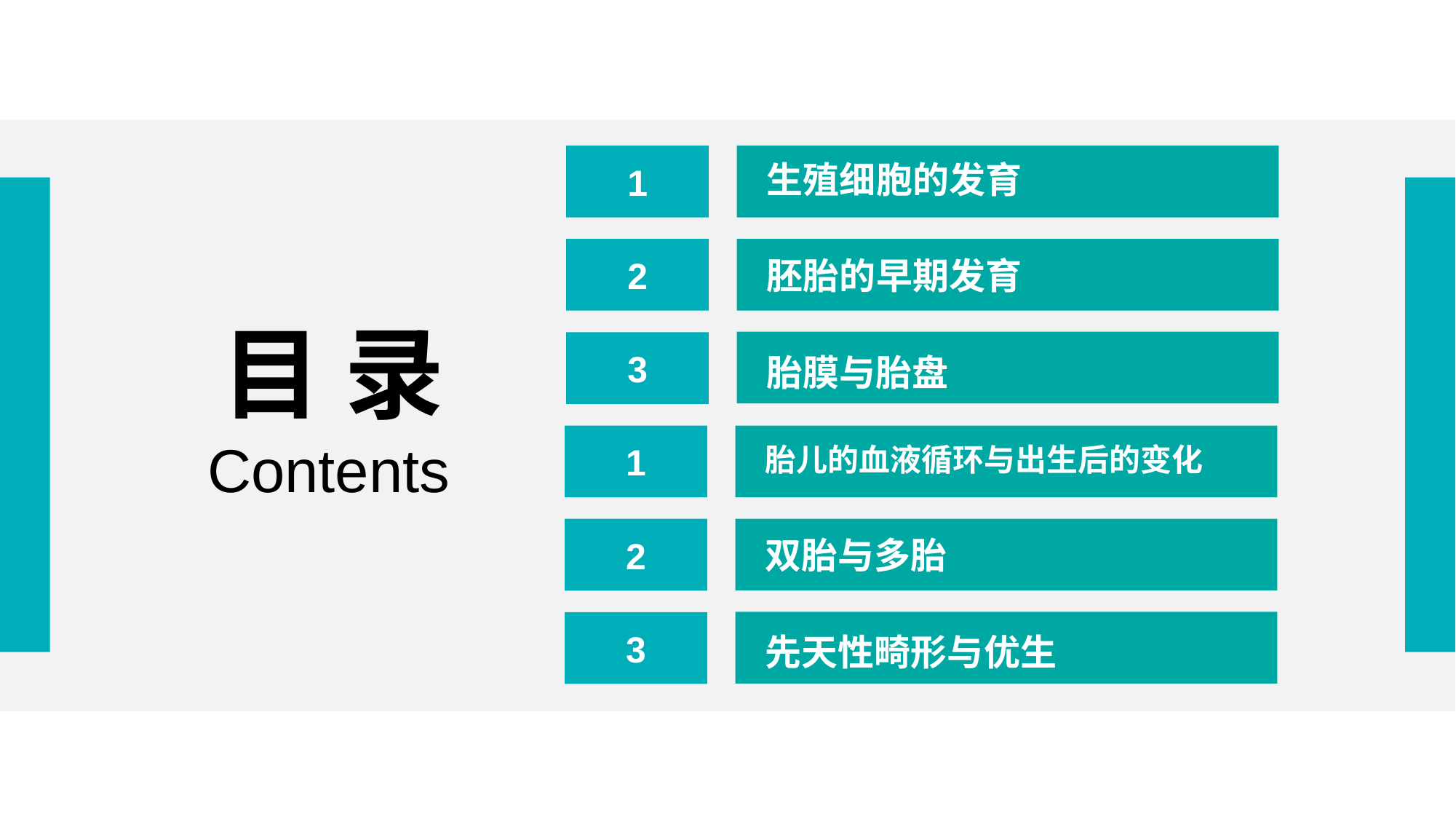

1

生殖细胞的发育

2
胚胎的早期发育
目 录

3
胎膜与胎盘
1

Contents
胎儿的血液循环与出生后的变化

2
双胎与多胎

3
先天性畸形与优生